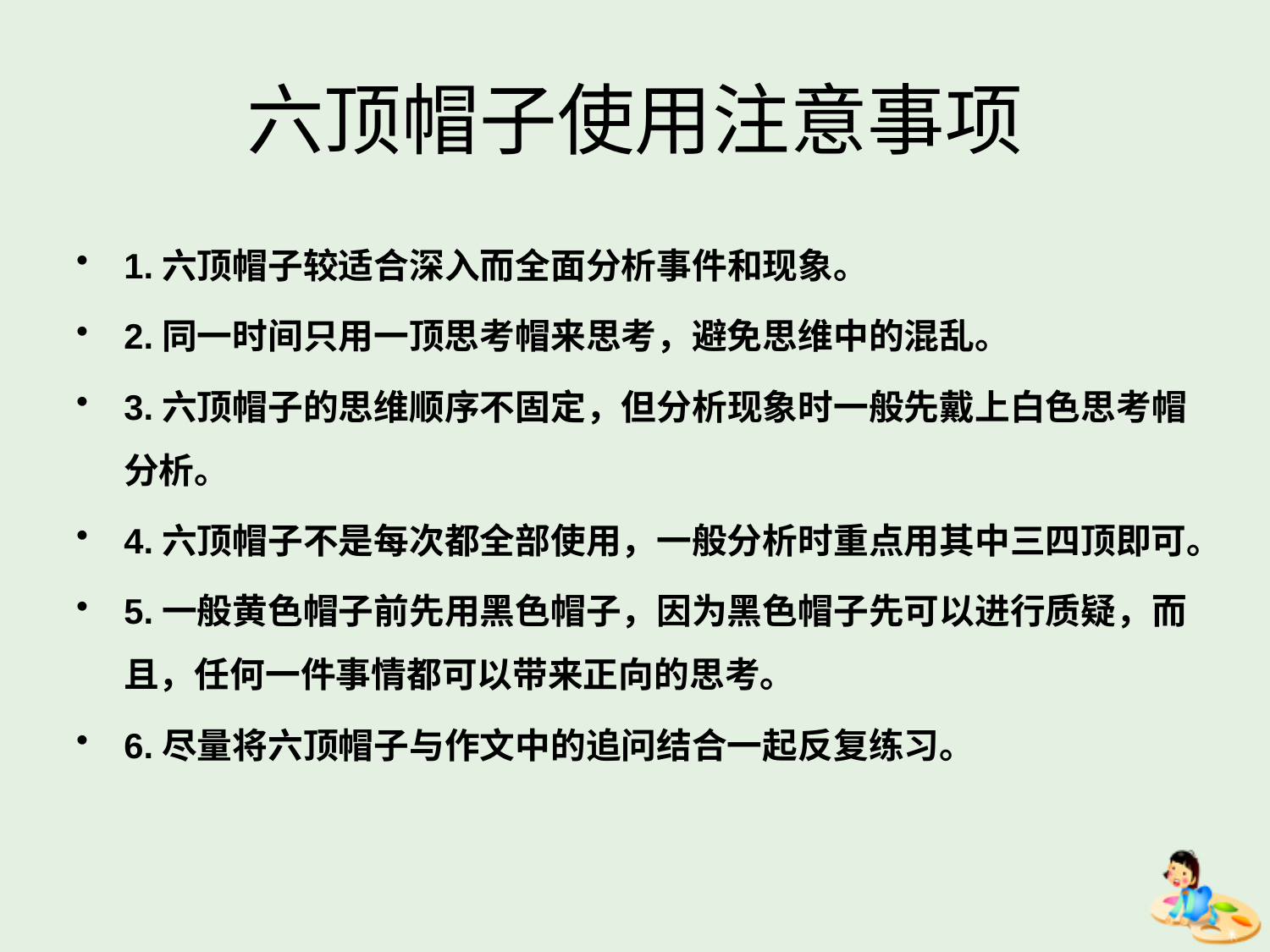

# 六顶帽子使用注意事项
1.六顶帽子较适合深入而全面分析事件和现象。
2.同一时间只用一顶思考帽来思考，避免思维中的混乱。
3.六顶帽子的思维顺序不固定，但分析现象时一般先戴上白色思考帽分析。
4.六顶帽子不是每次都全部使用，一般分析时重点用其中三四顶即可。
5.一般黄色帽子前先用黑色帽子，因为黑色帽子先可以进行质疑，而且，任何一件事情都可以带来正向的思考。
6.尽量将六顶帽子与作文中的追问结合一起反复练习。